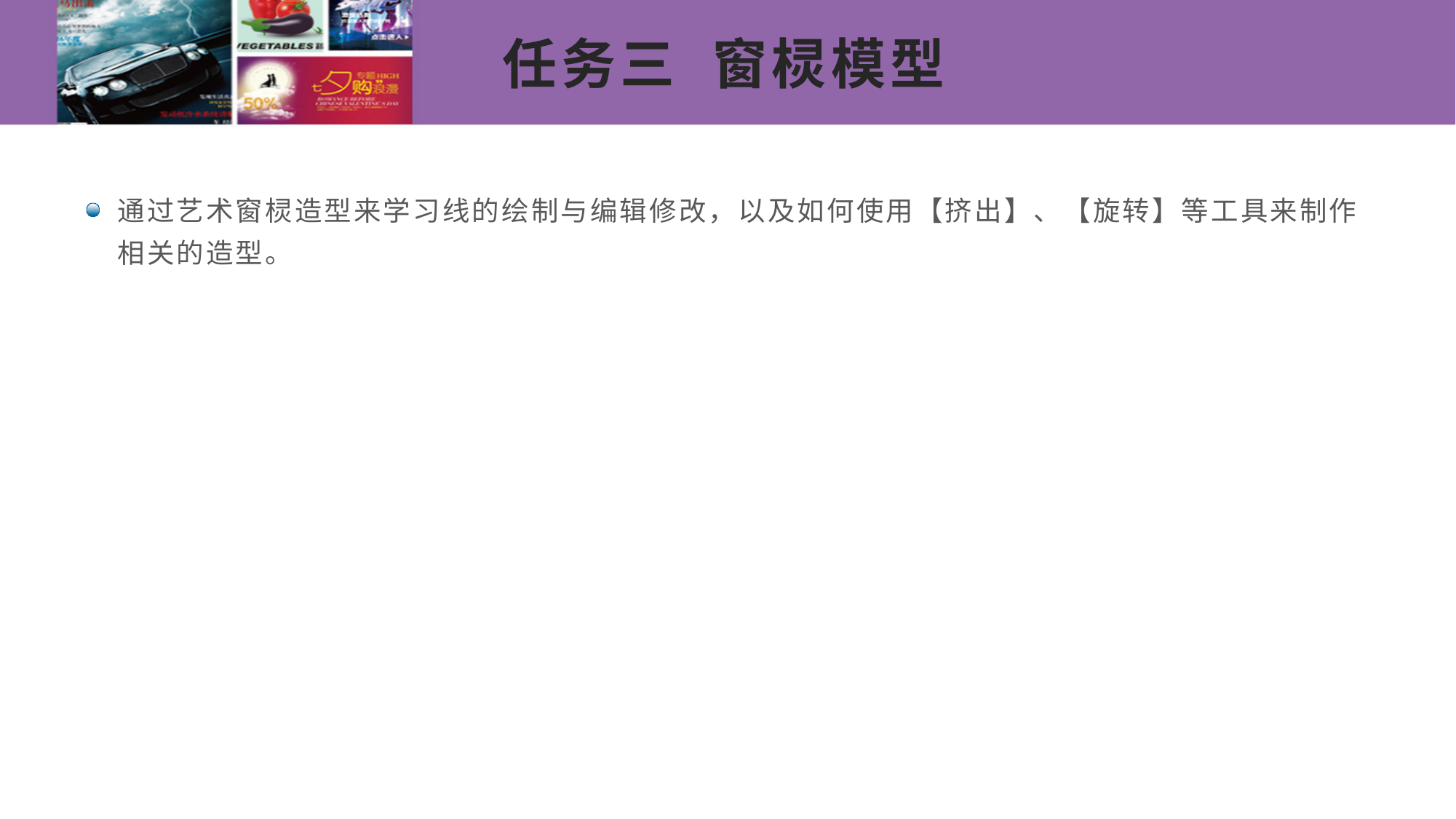

# 任务三  窗棂模型
通过艺术窗棂造型来学习线的绘制与编辑修改，以及如何使用【挤出】、【旋转】等工具来制作相关的造型。